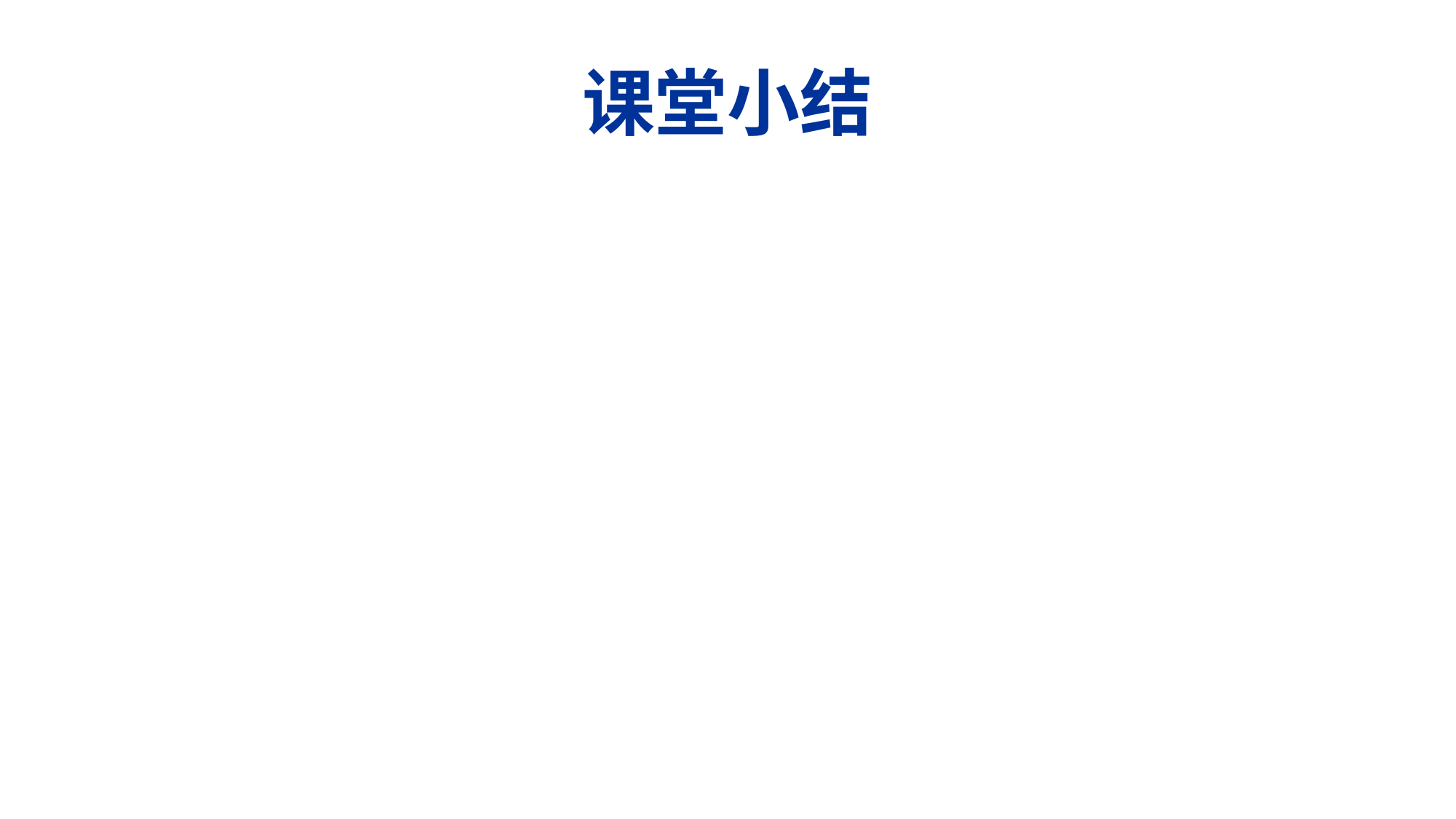

# 课堂小结
    本节课我们学习了《求谏》一文的写作背景，了解了唐太宗以“天下太平”为追求目标，愿意得正臣事己，希望听取诤谏，匡救政教过失，并能够付诸行动，真正虚心地采纳谏言。他是一个正直.有作为.虚心纳谏的开明君主。